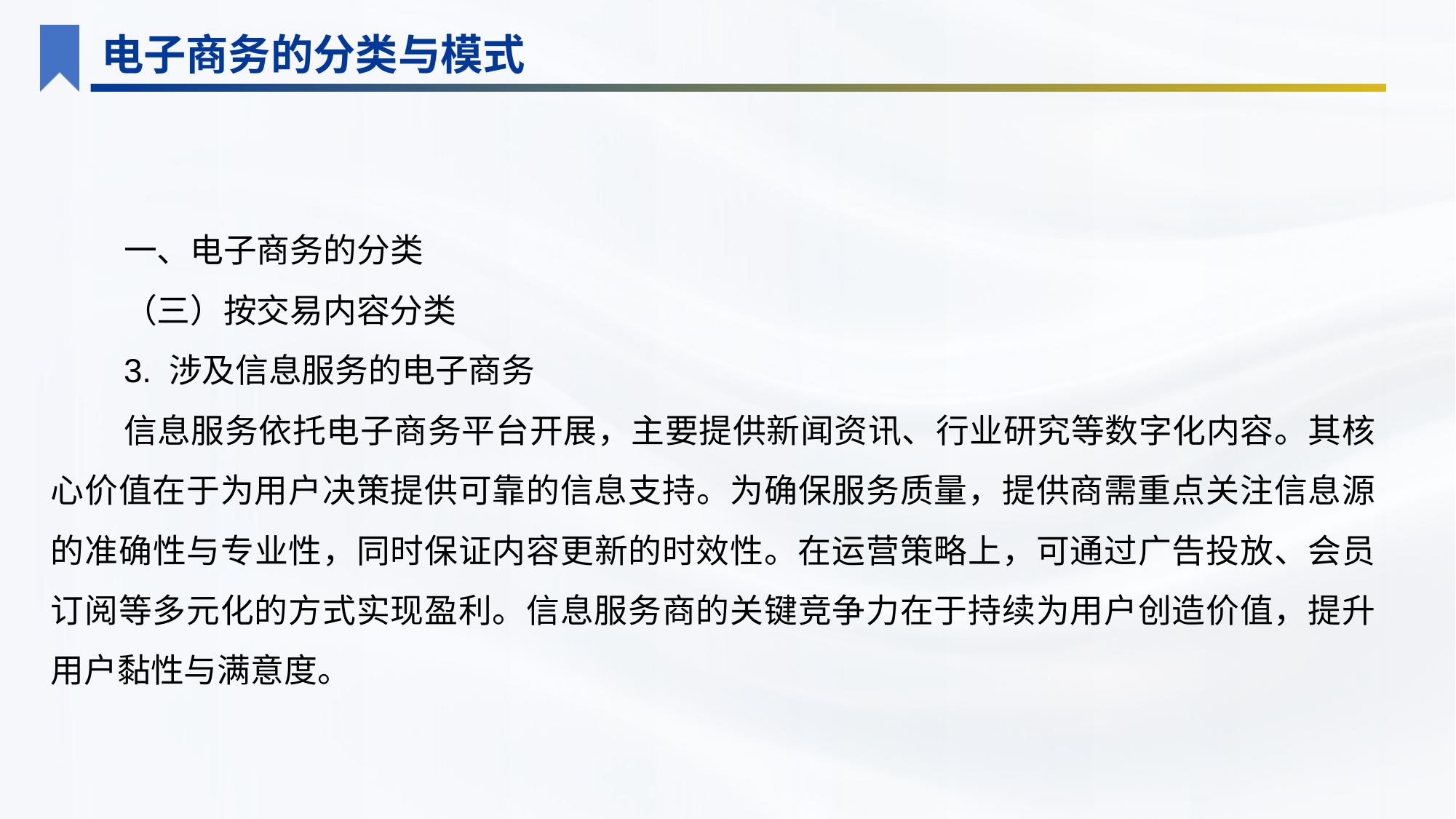

电子商务的分类与模式
一、电子商务的分类
（三）按交易内容分类
3. 涉及信息服务的电子商务
信息服务依托电子商务平台开展，主要提供新闻资讯、行业研究等数字化内容。其核心价值在于为用户决策提供可靠的信息支持。为确保服务质量，提供商需重点关注信息源的准确性与专业性，同时保证内容更新的时效性。在运营策略上，可通过广告投放、会员订阅等多元化的方式实现盈利。信息服务商的关键竞争力在于持续为用户创造价值，提升用户黏性与满意度。